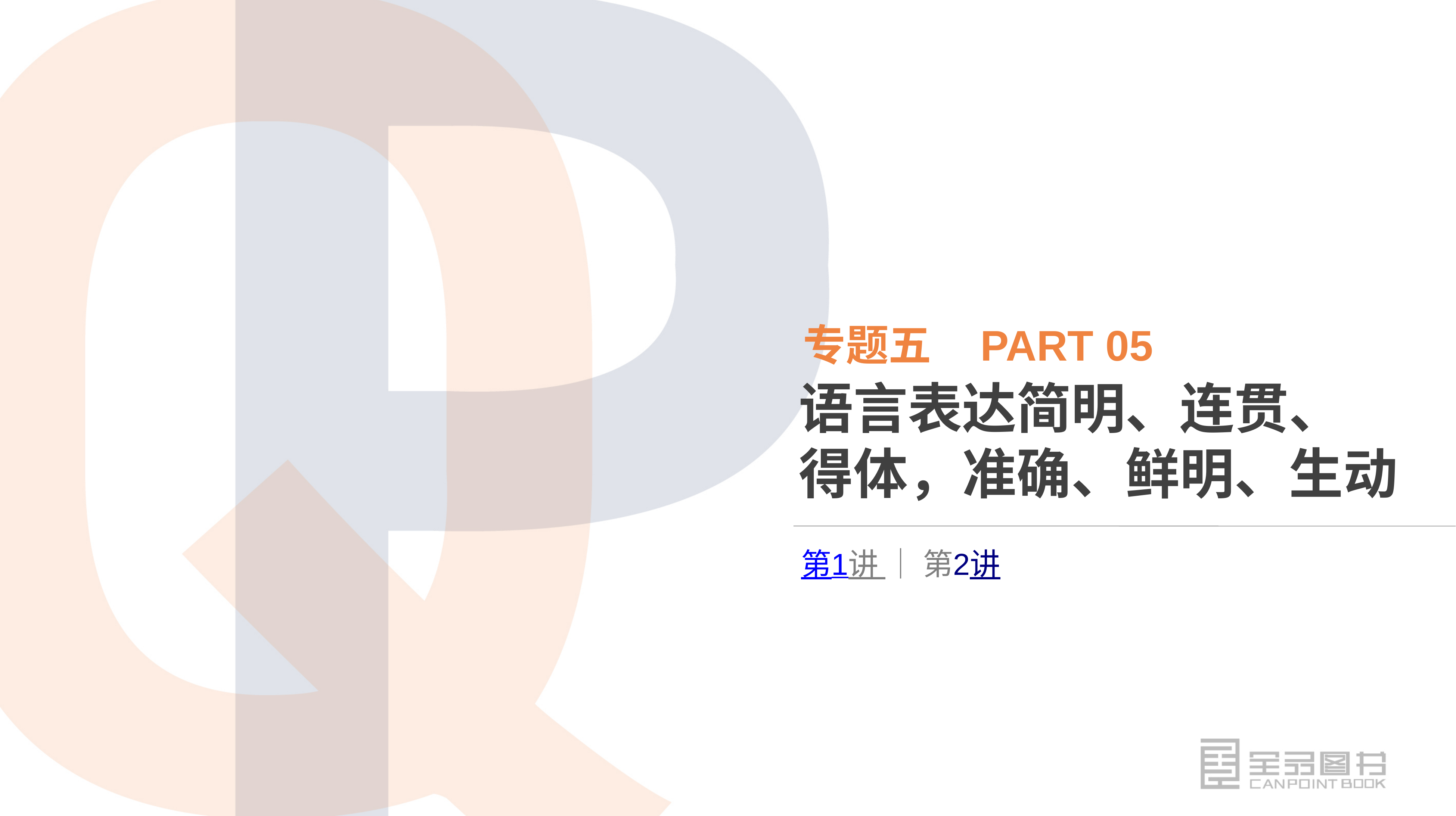

专题五    PART 05
语言表达简明、连贯、
得体，准确、鲜明、生动
第1讲 │ 第2讲